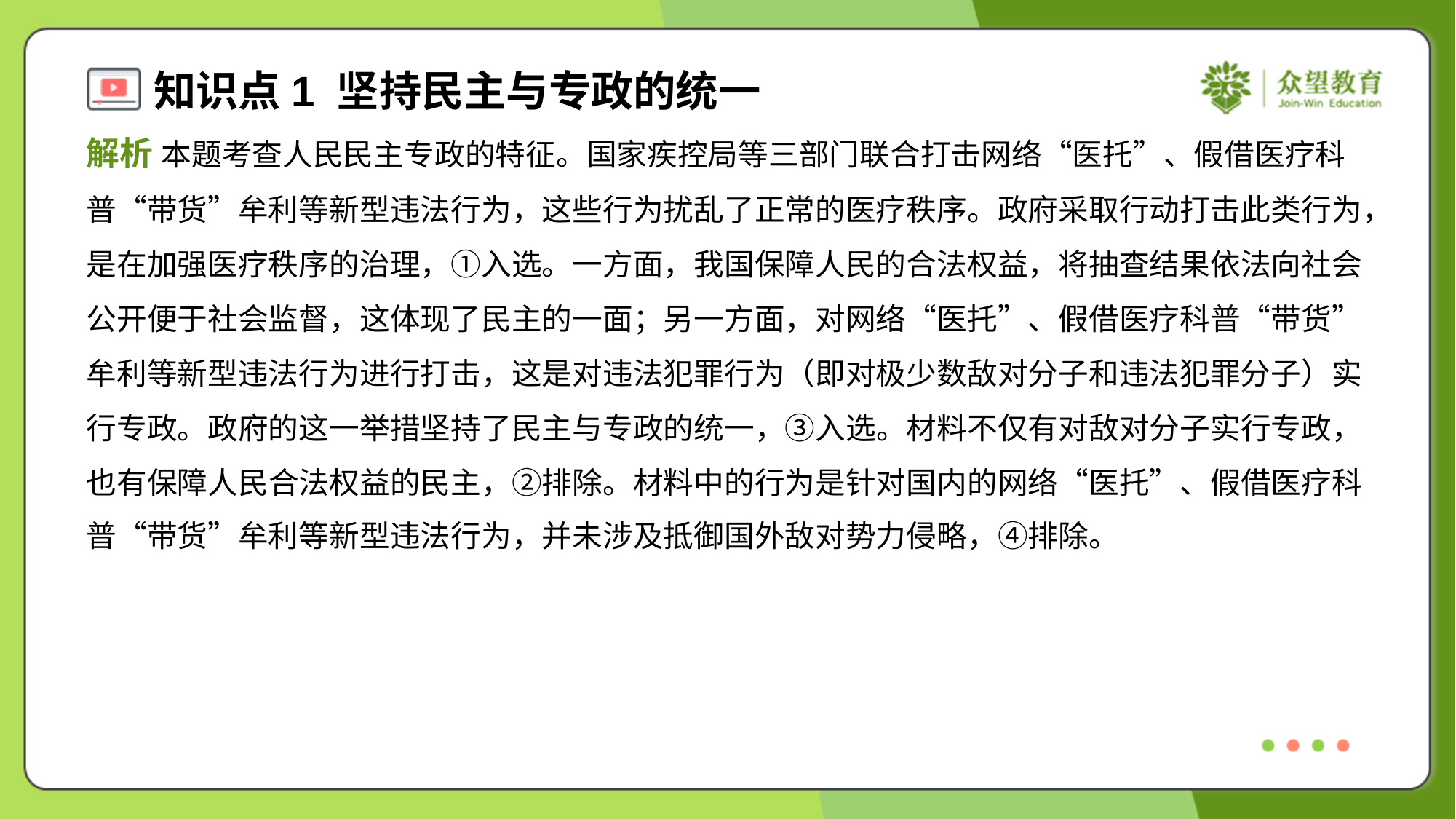

解析 本题考查人民民主专政的特征。国家疾控局等三部门联合打击网络“医托”、假借医疗科
普“带货”牟利等新型违法行为，这些行为扰乱了正常的医疗秩序。政府采取行动打击此类行为，
是在加强医疗秩序的治理，①入选。一方面，我国保障人民的合法权益，将抽查结果依法向社会
公开便于社会监督，这体现了民主的一面；另一方面，对网络“医托”、假借医疗科普“带货”
牟利等新型违法行为进行打击，这是对违法犯罪行为（即对极少数敌对分子和违法犯罪分子）实
行专政。政府的这一举措坚持了民主与专政的统一，③入选。材料不仅有对敌对分子实行专政，
也有保障人民合法权益的民主，②排除。材料中的行为是针对国内的网络“医托”、假借医疗科
普“带货”牟利等新型违法行为，并未涉及抵御国外敌对势力侵略，④排除。